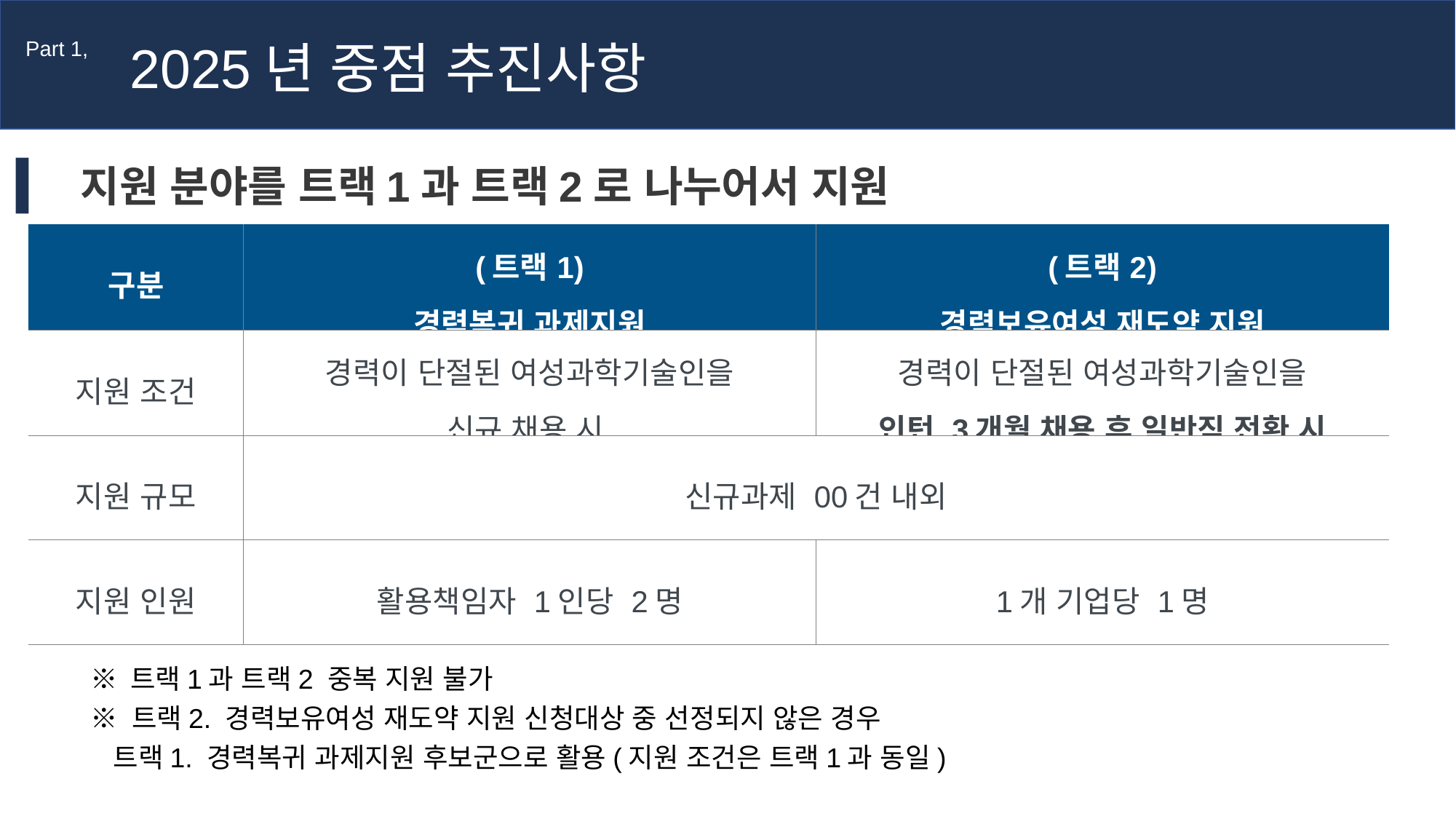

2025년 중점 추진사항
Part 1,
지원 분야를 트랙1과 트랙2로 나누어서 지원

| 구분 | (트랙1) 경력복귀 과제지원 | (트랙2) 경력보유여성 재도약 지원 |
| --- | --- | --- |
| 지원 조건 | 경력이 단절된 여성과학기술인을 신규 채용 시 | 경력이 단절된 여성과학기술인을 인턴 3개월 채용 후 일반직 전환 시 |
| 지원 규모 | 신규과제 00건 내외 |  |
| 지원 인원 | 활용책임자 1인당 2명 | 1개 기업당 1명 |
※ 트랙1과 트랙2 중복 지원 불가
※ 트랙2. 경력보유여성 재도약 지원 신청대상 중 선정되지 않은 경우
   트랙1. 경력복귀 과제지원 후보군으로 활용(지원 조건은 트랙1과 동일)